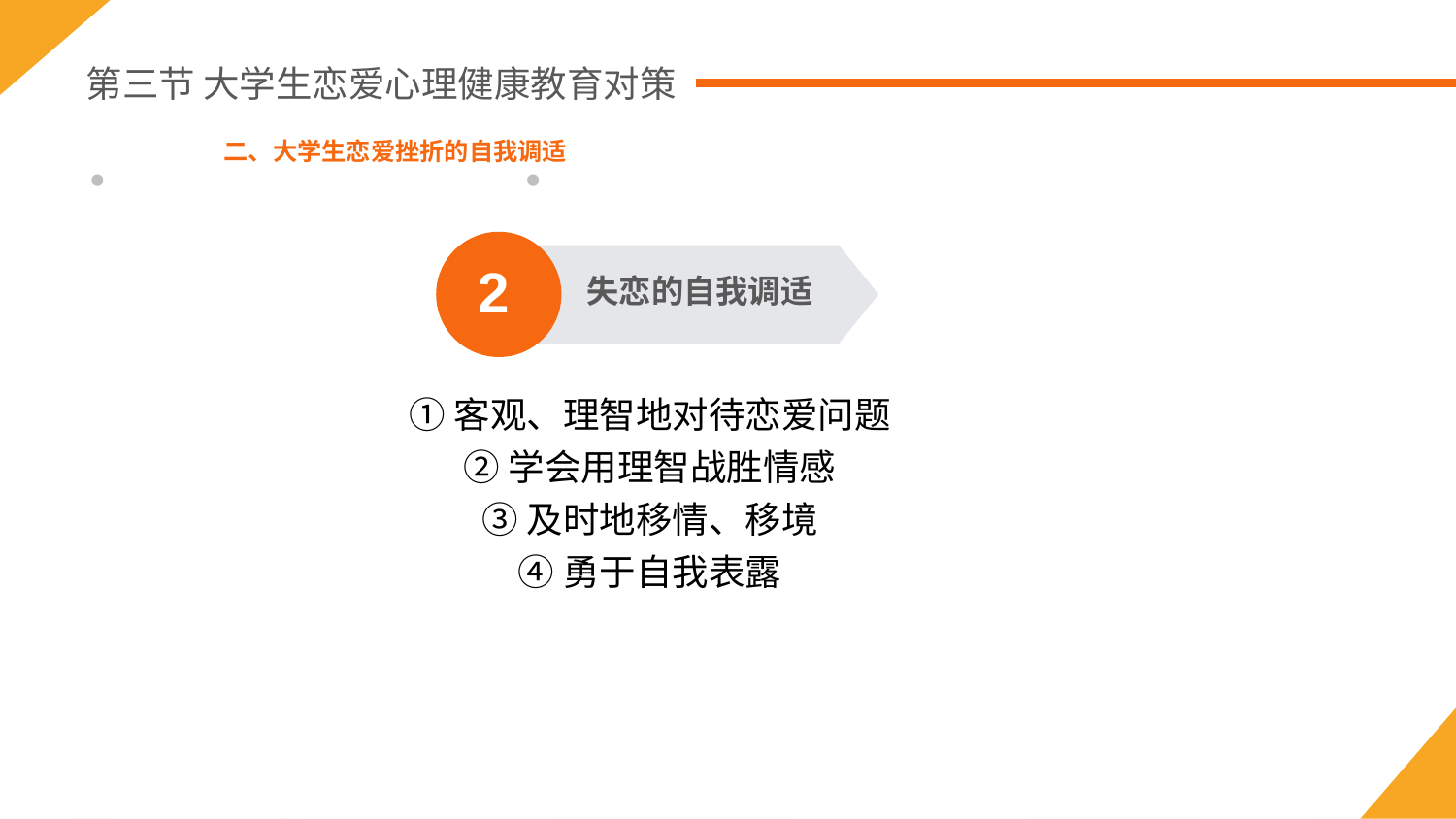

第三节 大学生恋爱心理健康教育对策
二、大学生恋爱挫折的自我调适

2
失恋的自我调适
①客观、理智地对待恋爱问题
②学会用理智战胜情感
③及时地移情、移境
④勇于自我表露